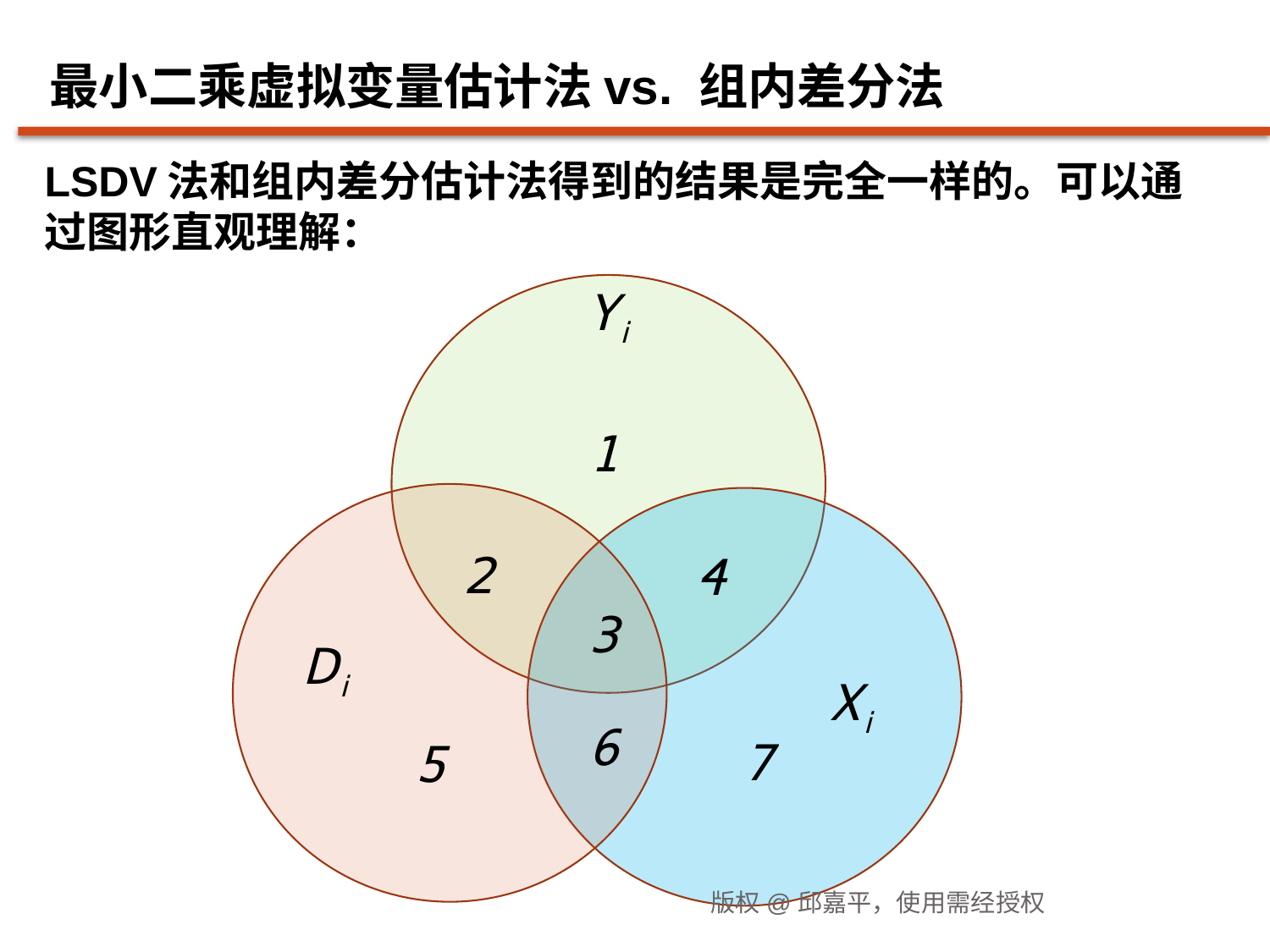

最小二乘虚拟变量估计法vs. 组内差分法
LSDV法和组内差分估计法得到的结果是完全一样的。可以通过图形直观理解：

Yi
1

2
4
3
Di
Xi
6
7
5
28
版权@邱嘉平，使用需经授权